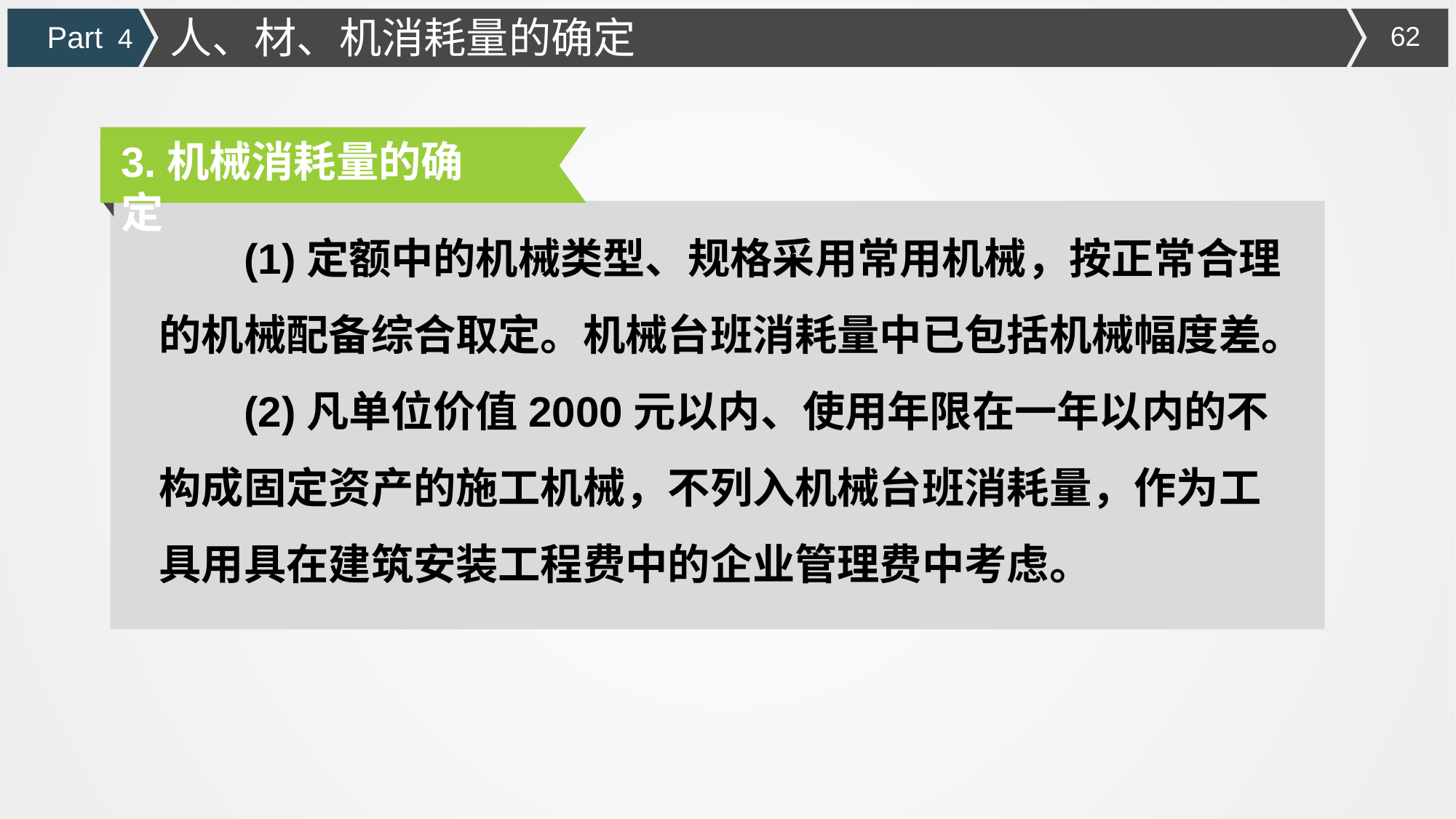

人、材、机消耗量的确定
Part  4

3.机械消耗量的确定

(1)定额中的机械类型、规格采用常用机械，按正常合理的机械配备综合取定。机械台班消耗量中已包括机械幅度差。
(2)凡单位价值2000元以内、使用年限在一年以内的不构成固定资产的施工机械，不列入机械台班消耗量，作为工具用具在建筑安装工程费中的企业管理费中考虑。